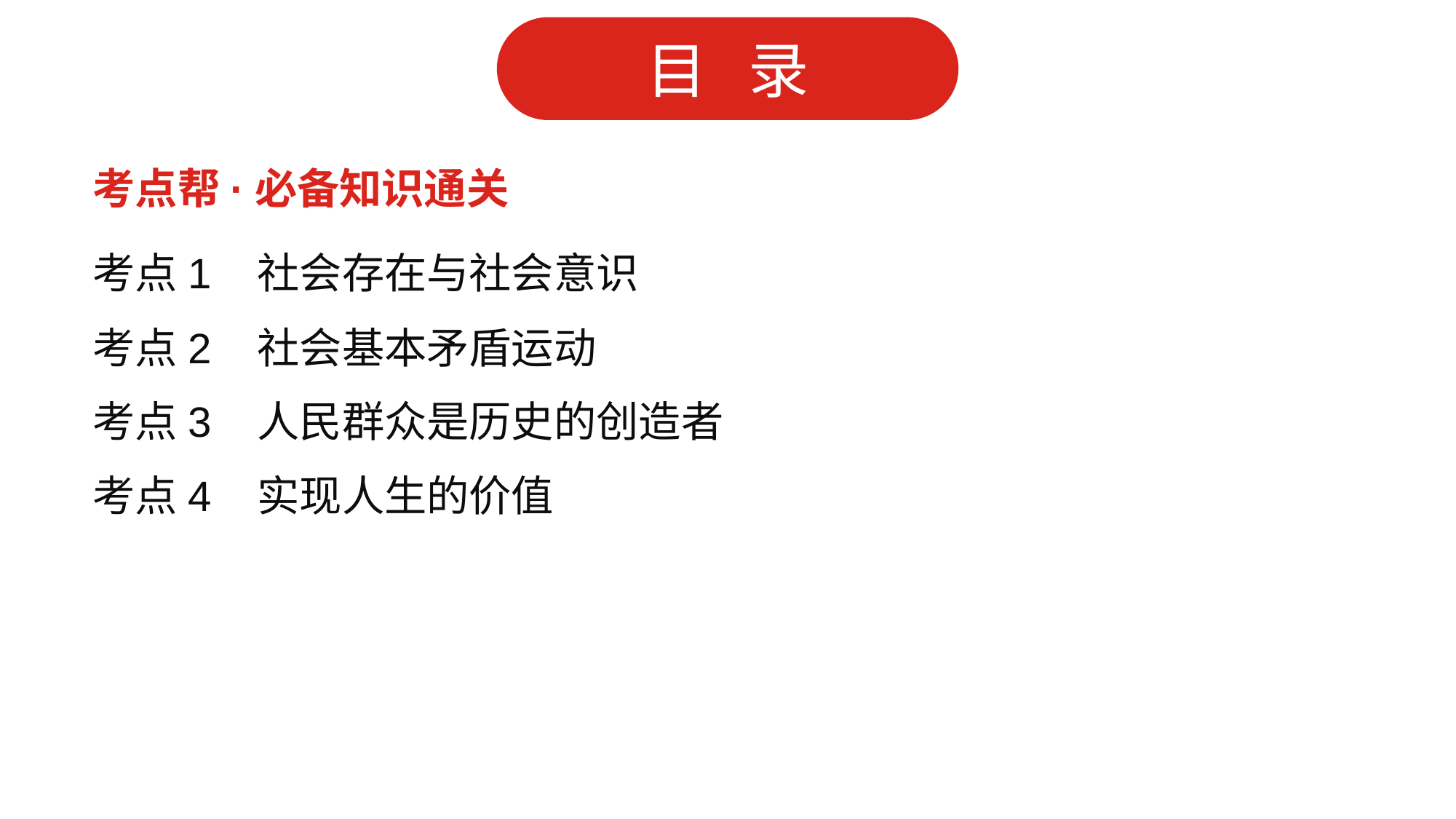

考点帮·必备知识通关
考点1   社会存在与社会意识
考点2   社会基本矛盾运动
考点3   人民群众是历史的创造者
考点4   实现人生的价值